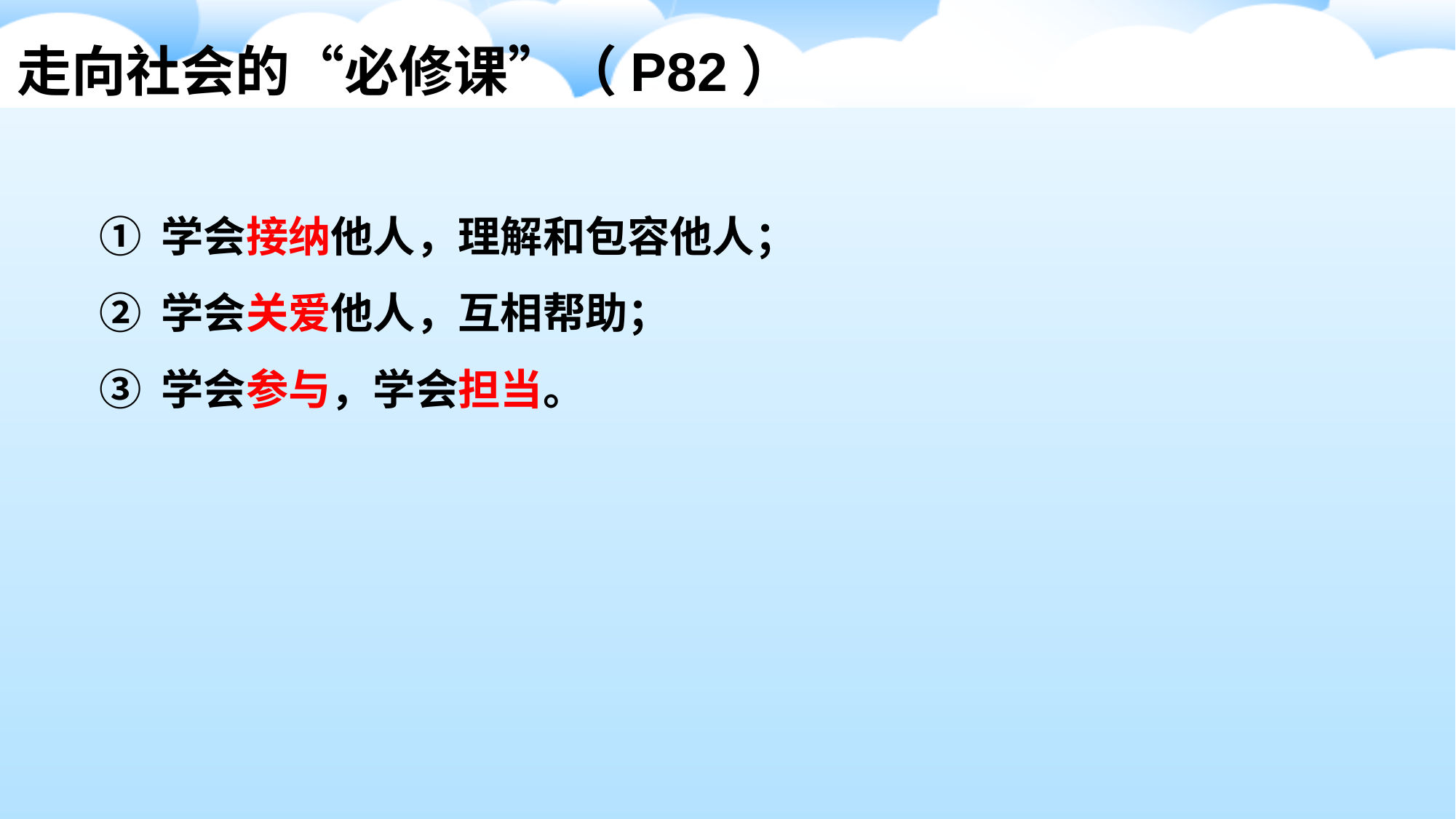

走向社会的“必修课”（P82）
① 学会接纳他人，理解和包容他人；
② 学会关爱他人，互相帮助；
③ 学会参与，学会担当。